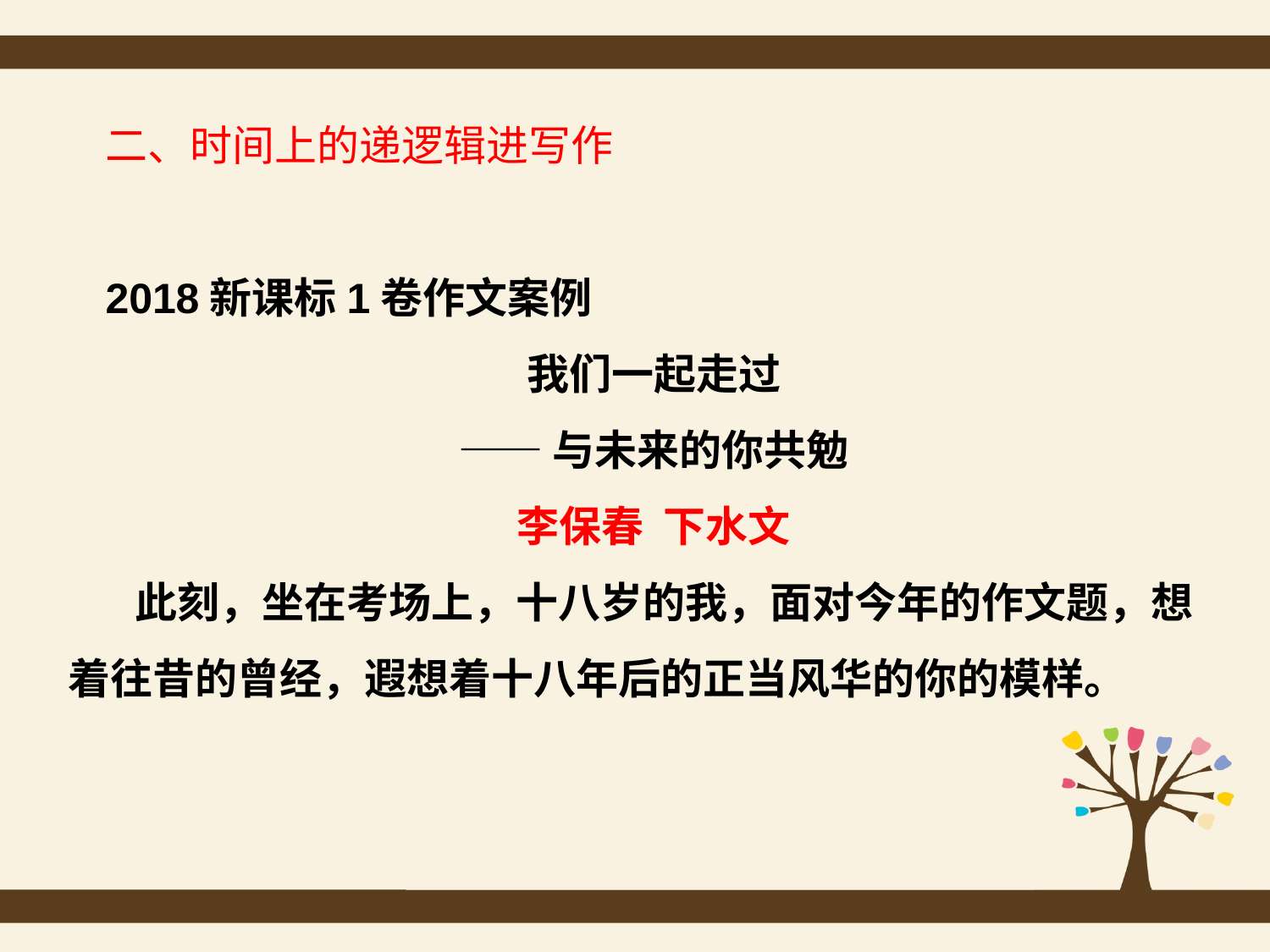

二、时间上的递逻辑进写作

2018新课标1卷作文案例
我们一起走过
——与未来的你共勉
李保春  下水文
  此刻，坐在考场上，十八岁的我，面对今年的作文题，想着往昔的曾经，遐想着十八年后的正当风华的你的模样。